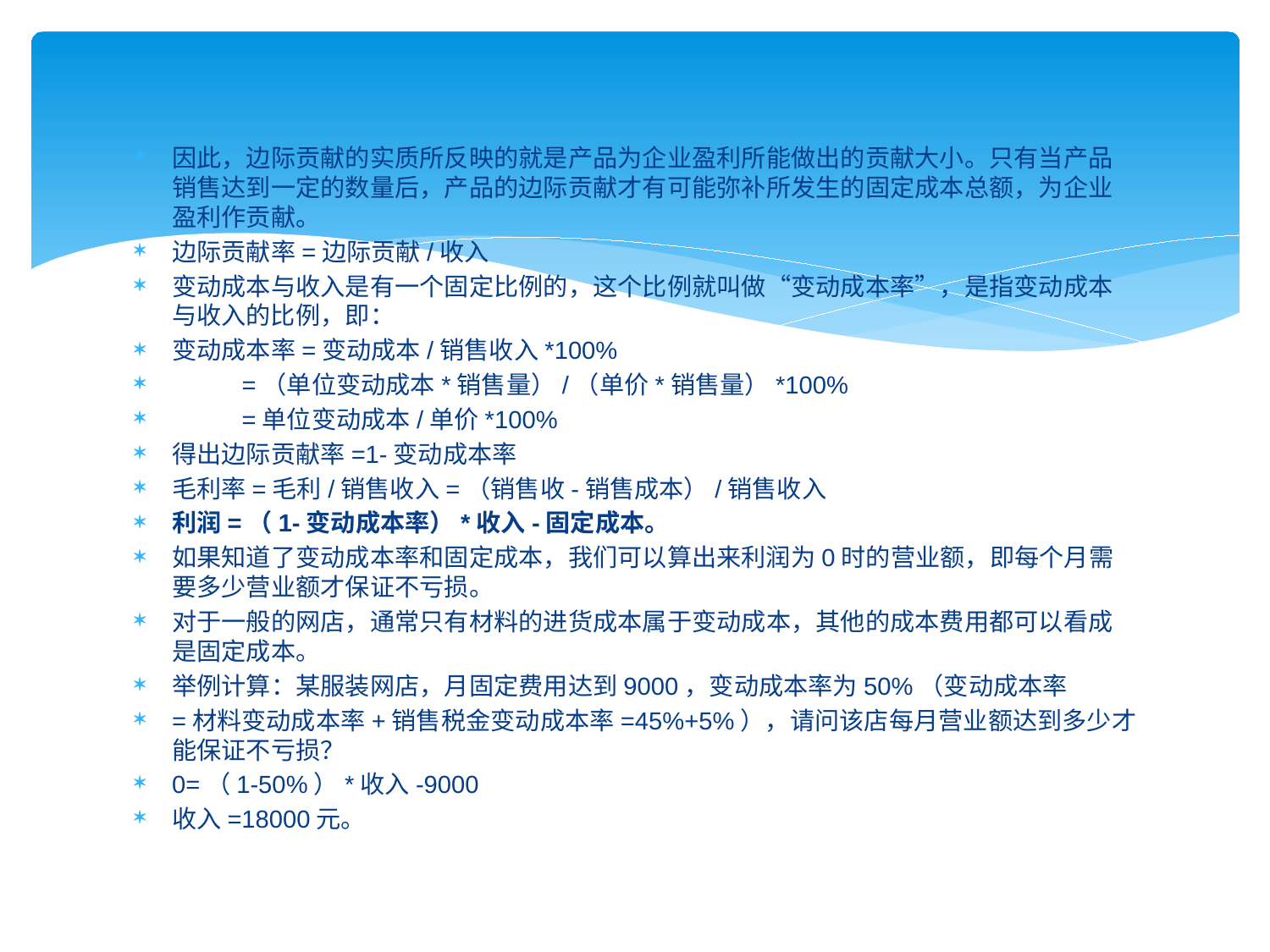

因此，边际贡献的实质所反映的就是产品为企业盈利所能做出的贡献大小。只有当产品销售达到一定的数量后，产品的边际贡献才有可能弥补所发生的固定成本总额，为企业盈利作贡献。
边际贡献率=边际贡献/收入
变动成本与收入是有一个固定比例的，这个比例就叫做“变动成本率”，是指变动成本与收入的比例，即：
变动成本率=变动成本/销售收入*100%
          =（单位变动成本*销售量）/（单价*销售量）*100%
          =单位变动成本/单价*100%
得出边际贡献率=1-变动成本率
毛利率=毛利/销售收入=（销售收-销售成本）/销售收入
利润=（1-变动成本率）*收入-固定成本。
如果知道了变动成本率和固定成本，我们可以算出来利润为0时的营业额，即每个月需要多少营业额才保证不亏损。
对于一般的网店，通常只有材料的进货成本属于变动成本，其他的成本费用都可以看成是固定成本。
举例计算：某服装网店，月固定费用达到9000，变动成本率为50%（变动成本率
=材料变动成本率+销售税金变动成本率=45%+5%），请问该店每月营业额达到多少才能保证不亏损？
0=（1-50%）*收入-9000
收入=18000元。